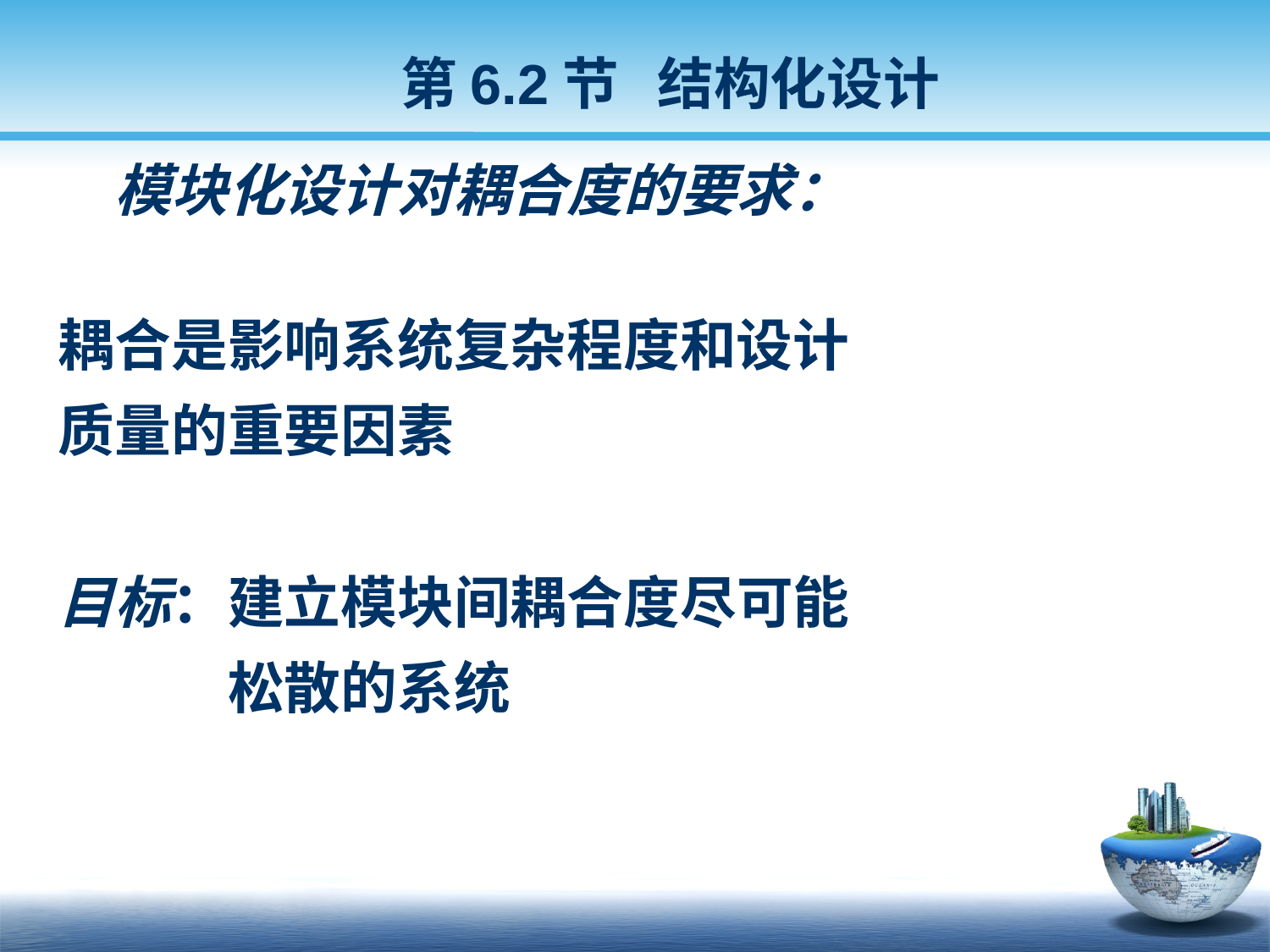

第6.2节   结构化设计
# 模块化设计对耦合度的要求：
耦合是影响系统复杂程度和设计
质量的重要因素

目标：建立模块间耦合度尽可能
　　　松散的系统